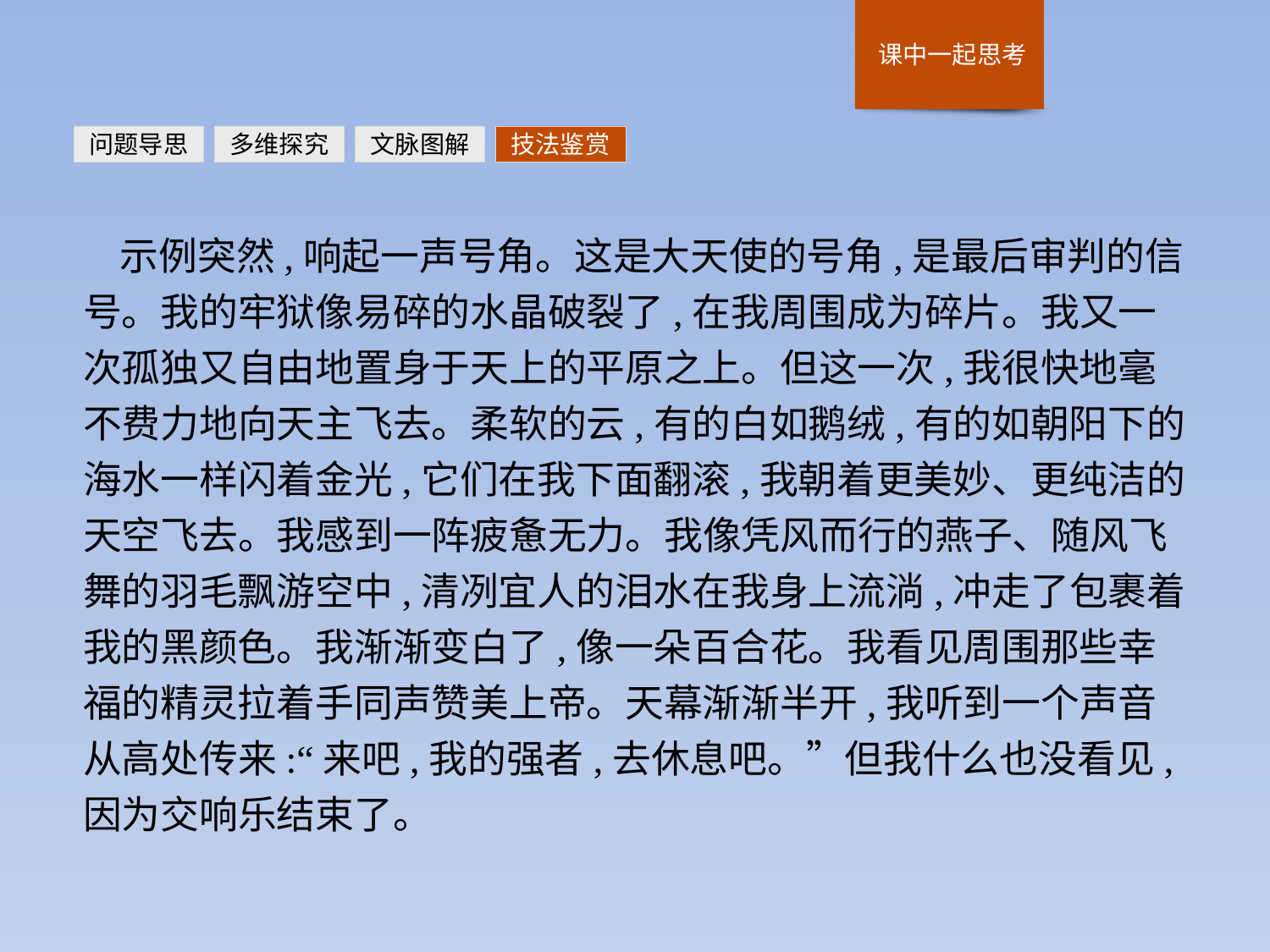

问题导思
多维探究
文脉图解
技法鉴赏
示例突然,响起一声号角。这是大天使的号角,是最后审判的信号。我的牢狱像易碎的水晶破裂了,在我周围成为碎片。我又一次孤独又自由地置身于天上的平原之上。但这一次,我很快地毫不费力地向天主飞去。柔软的云,有的白如鹅绒,有的如朝阳下的海水一样闪着金光,它们在我下面翻滚,我朝着更美妙、更纯洁的天空飞去。我感到一阵疲惫无力。我像凭风而行的燕子、随风飞舞的羽毛飘游空中,清冽宜人的泪水在我身上流淌,冲走了包裹着我的黑颜色。我渐渐变白了,像一朵百合花。我看见周围那些幸福的精灵拉着手同声赞美上帝。天幕渐渐半开,我听到一个声音从高处传来:“来吧,我的强者,去休息吧。”但我什么也没看见,因为交响乐结束了。